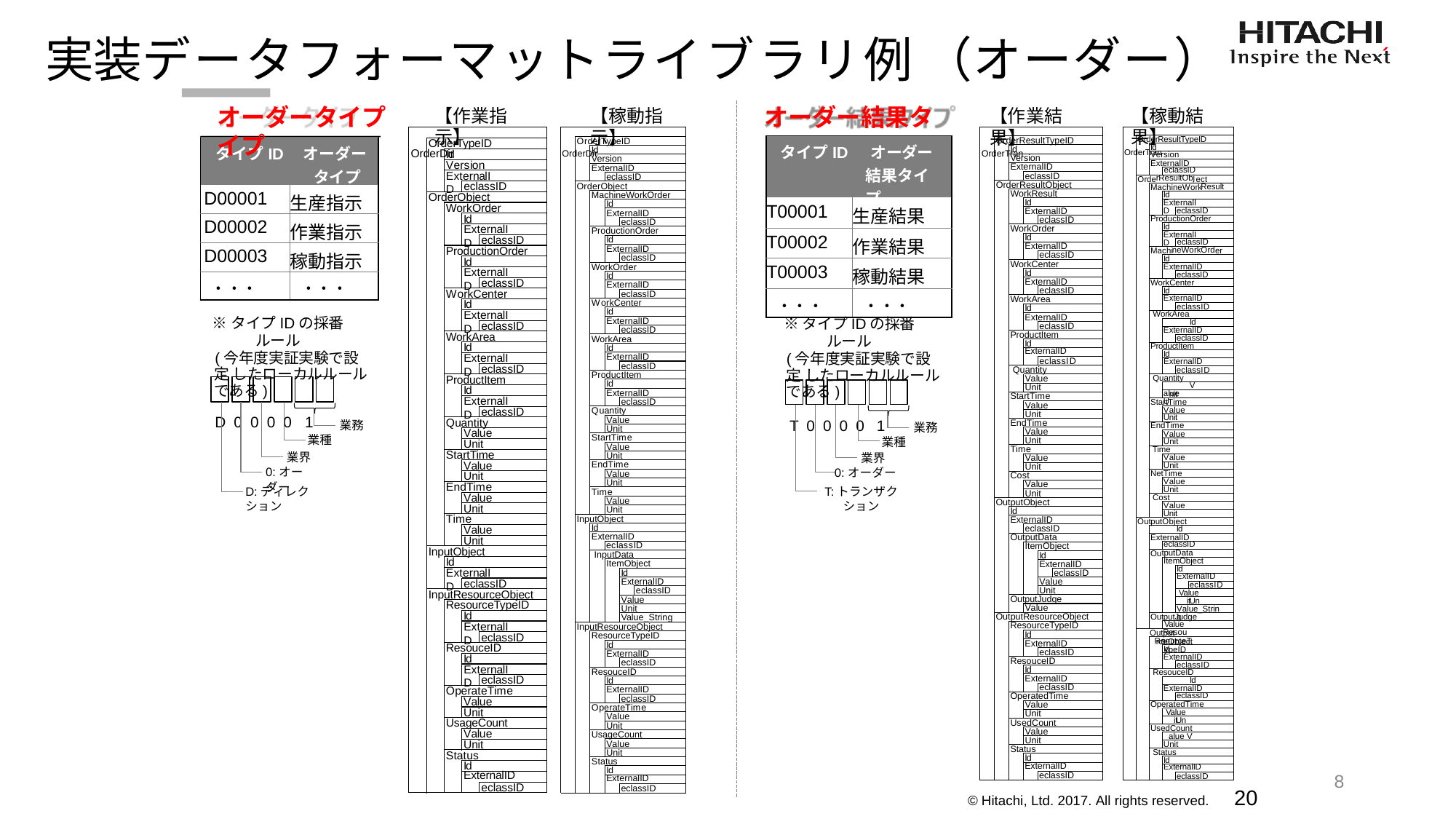

# 実装データフォーマットライブラリ例 （オーダー）

オーダータイプ	オーダー結果タイプ

【作業指示】
OrderDir
【稼動結果】
OrderTran
【稼動指示】
OrderDir
【作業結果】
OrderTran

OrderResultTypeID
OrderResultTypeID
OrderTypeID
OrderTypeID

| タイプID | オーダー 結果タイプ |
| --- | --- |
| T00001 | 生産結果 |
| T00002 | 作業結果 |
| T00003 | 稼動結果 |
| ・・・ | ・・・ |

| タイプID | オーダー タイプ |
| --- | --- |
| D00001 | 生産指示 |
| D00002 | 作業指示 |
| D00003 | 稼動指示 |
| ・・・ | ・・・ |

Id  Version
Id
Id

Id

Version

Version

Version
ExternalID

ExternalID

ExternalID

eclassID
Orde	ect

ExternalID

eclassID
eclassID

rResultObj
Result

OrderResultObject
eclassID
OrderObject
MachineWork

WorkResult
MachineWorkOrder
Id  ExternalID
OrderObject

Id
Id

WorkOrder

ExternalID
eclassID
ExternalID

Id
ProductionOrder
eclassID

eclassID

Id  ExternalID
ExternalID
WorkOrder

ProductionOrder

Id

eclassID
Id

eclassID
Machi	er

ExternalID
ExternalID

ProductionOrder
neWorkOrd
Id

eclassID
eclassID

Id

WorkCenter
WorkOrder

ExternalID

ExternalID
Id

eclassID

Id

ExternalID
eclassID
WorkCenter
ExternalID

eclassID
Id
WorkCenter

eclassID

ExternalID
WorkArea

WorkCenter
Id

eclassID  WorkArea
Id
Id

Id
ExternalID

ExternalID

ExternalID
※タイプIDの採番ルール
(今年度実証実験で設定 したローカルルールである)
D  0  0  0  0  1
※タイプIDの採番ルール
(今年度実証実験で設定 したローカルルールである)
T  0  0  0  0   1

eclassID

eclassID

eclassID
ExternalID

ProductItem
WorkArea

WorkArea
eclassID

Id
Id

ProductItem
Id

ExternalID
D
Id

ExternalID
ExternalID

eclassI  Quantity
ExternalID
D

eclassID

eclassID

eclassI  Quantity
Value  U

ProductItem

ProductItem
Value

Id

Unit

Id

ExternalID
nit  StartTime

StartTime

ExternalID
eclassID

Value

Value
eclassID
Quantity

Unit

Unit  EndTime
Value
Quantity

EndTime
業務

業務

Unit

Value

Value
Value

StartTime
業種
業種
Unit

Unit  Time
Unit

Value
Time

StartTime
Unit
業界
業界

Value
Value

Value
EndTime
Unit
0:オーダー
T:トランザクション
Unit

0:オーダー
Value
NetTime
Unit
Cost

Value
Unit
Value

EndTime

Unit  Cost
D:ディレクション
Time

Unit

Value

Value

OutputObject

Value
Unit

Unit

Id

Unit  OutputObject
Id

Time
InputObject
ExternalID

Id
Value
eclassID

ExternalID
OutputData
ExternalID
Unit

eclassID  InputData
eclassID
Ou
ItemObject

InputObject

tputData
Id

Id
ItemObject
ItemObject

ExternalID

Id
ExternalID

Id

eclassID

ExternalID
D

ExternalID
Value
eclassID

eclassI  Value
Un

Unit
eclassID
InputResourceObject

OutputJudge
Value
it  Value_String

ResourceTypeID

Value
Unit

Id
OutputResourceObject
Value_String
OutputJudge

ExternalID
Value
Output	rceObject
ResourceTypeID
InputResourceObject

Resou
Re	ypeID
Id
ResourceTypeID
eclassID

sourceT
ExternalID

Id

ResouceID

Id

eclassID

ExternalID

ExternalID
Id

ResouceID
eclassID

eclassID  ResouceID
Id

ExternalID

Id
ResouceID

ExternalID
eclassID
Id

eclassID
ExternalID
ExternalID
OperateTime

OperatedTime
eclassID
Operat
eclassID

Value

edTime  Value
Un
Value
OperateTime

Unit
Unit

Value

it  UsedCount
V
UsageCount
UsedCount

Unit

Value

Value

UsageCount

alue

Unit
Unit
Value

Unit  Status

Status

Unit
Status

Id

Id

Status

Id
8
ExternalID
eclassID

ExternalID
eclassID

Id

ExternalID
eclassID

ExternalID
eclassID

© Hitachi, Ltd. 2017. All rights reserved.	20